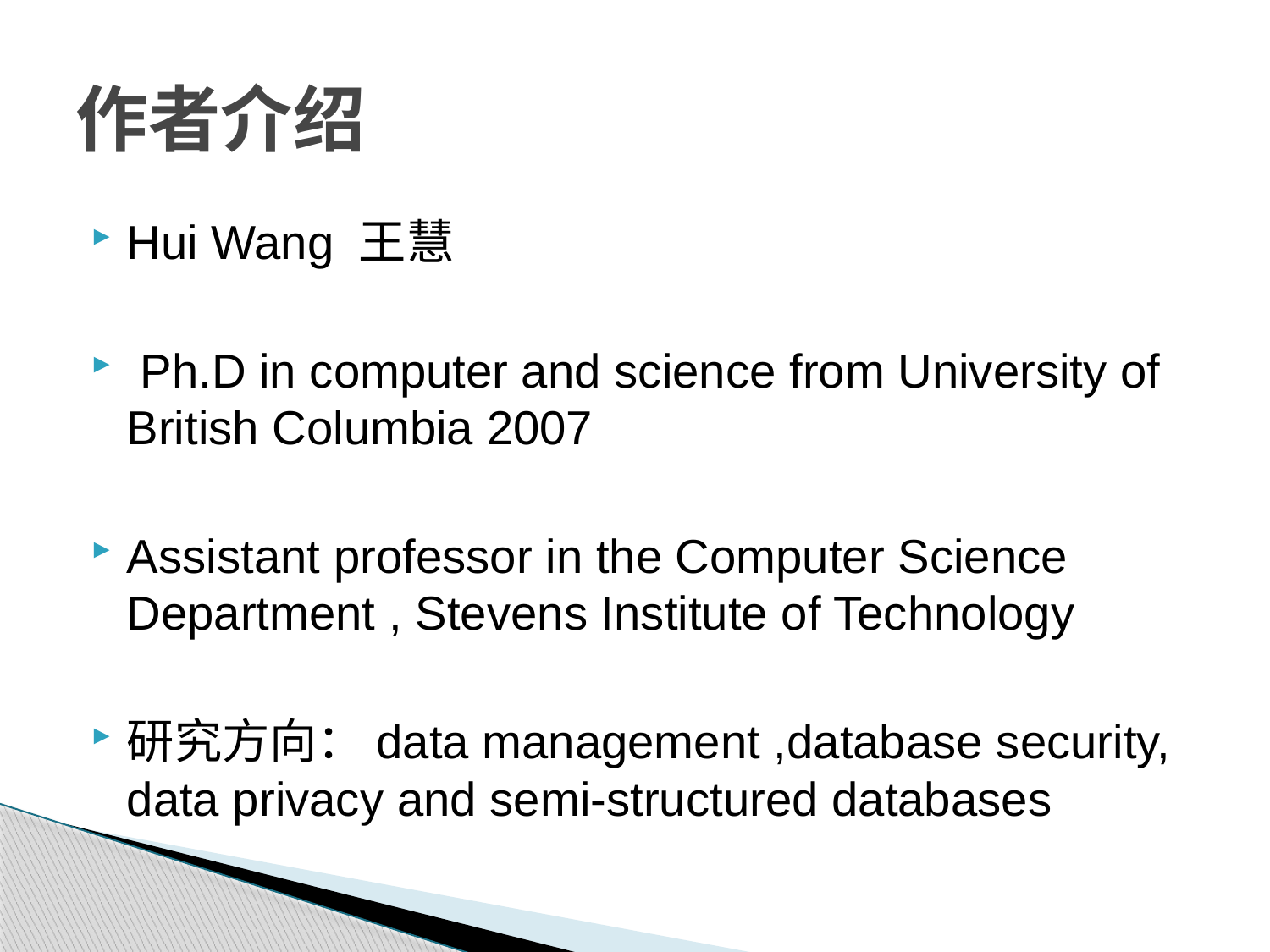

# 作者介绍
Hui Wang 王慧

 Ph.D in computer and science from University of British Columbia 2007

Assistant professor in the Computer Science Department , Stevens Institute of Technology

研究方向：data management ,database security, data privacy and semi-structured databases